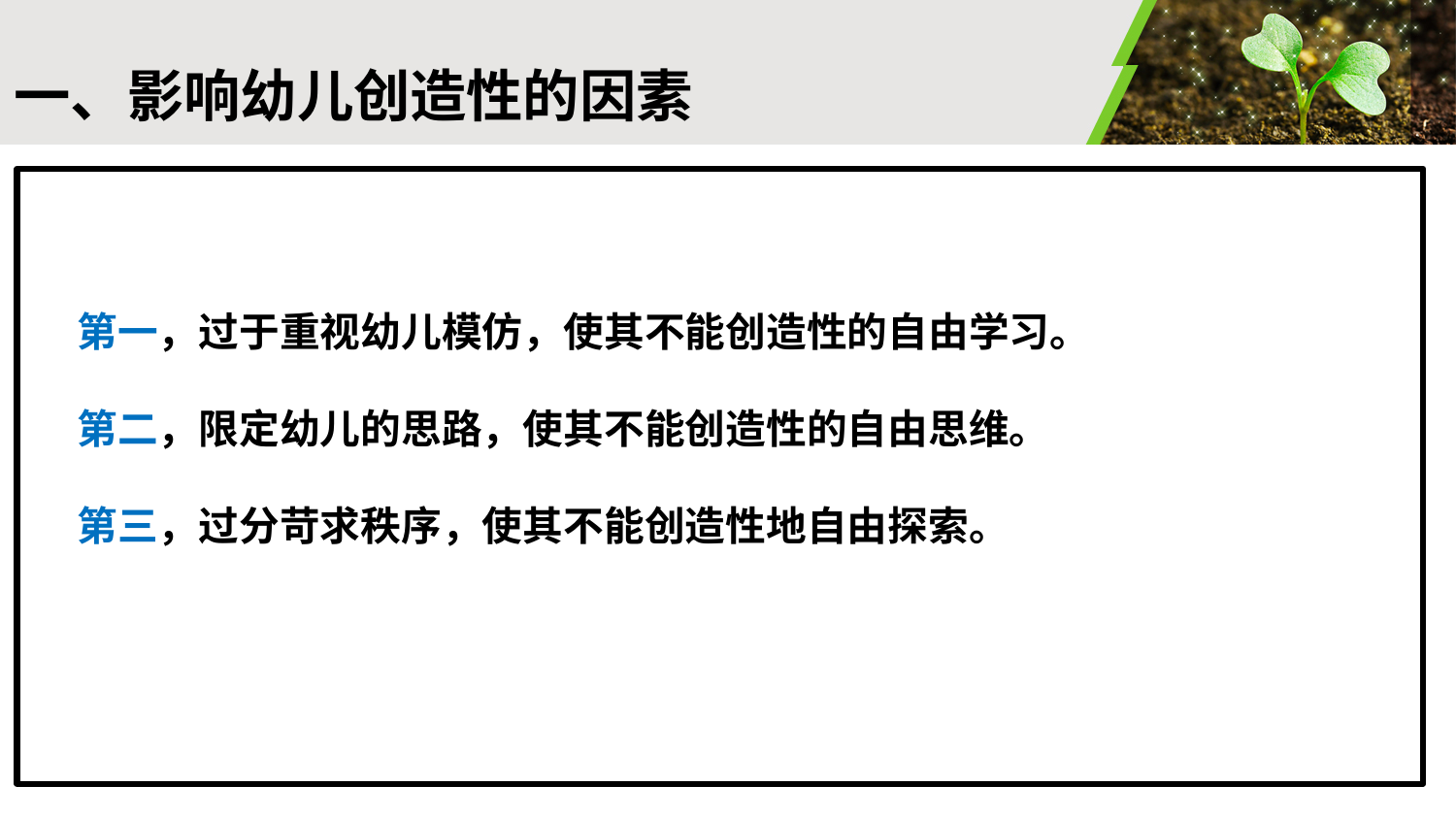

#
一、影响幼儿创造性的因素

第一，过于重视幼儿模仿，使其不能创造性的自由学习。
第二，限定幼儿的思路，使其不能创造性的自由思维。
第三，过分苛求秩序，使其不能创造性地自由探索。